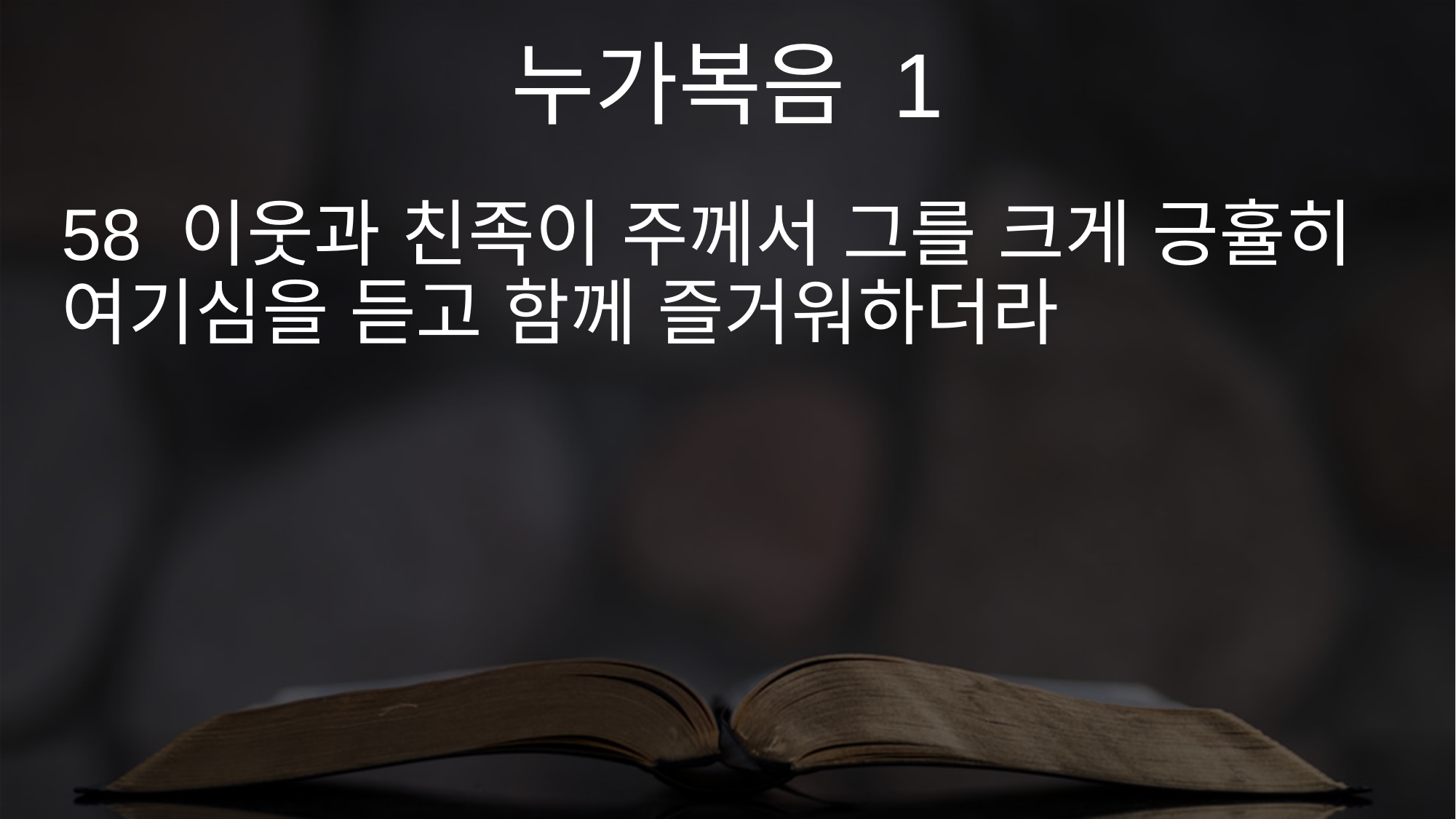

누가복음 1
58 이웃과 친족이 주께서 그를 크게 긍휼히 여기심을 듣고 함께 즐거워하더라